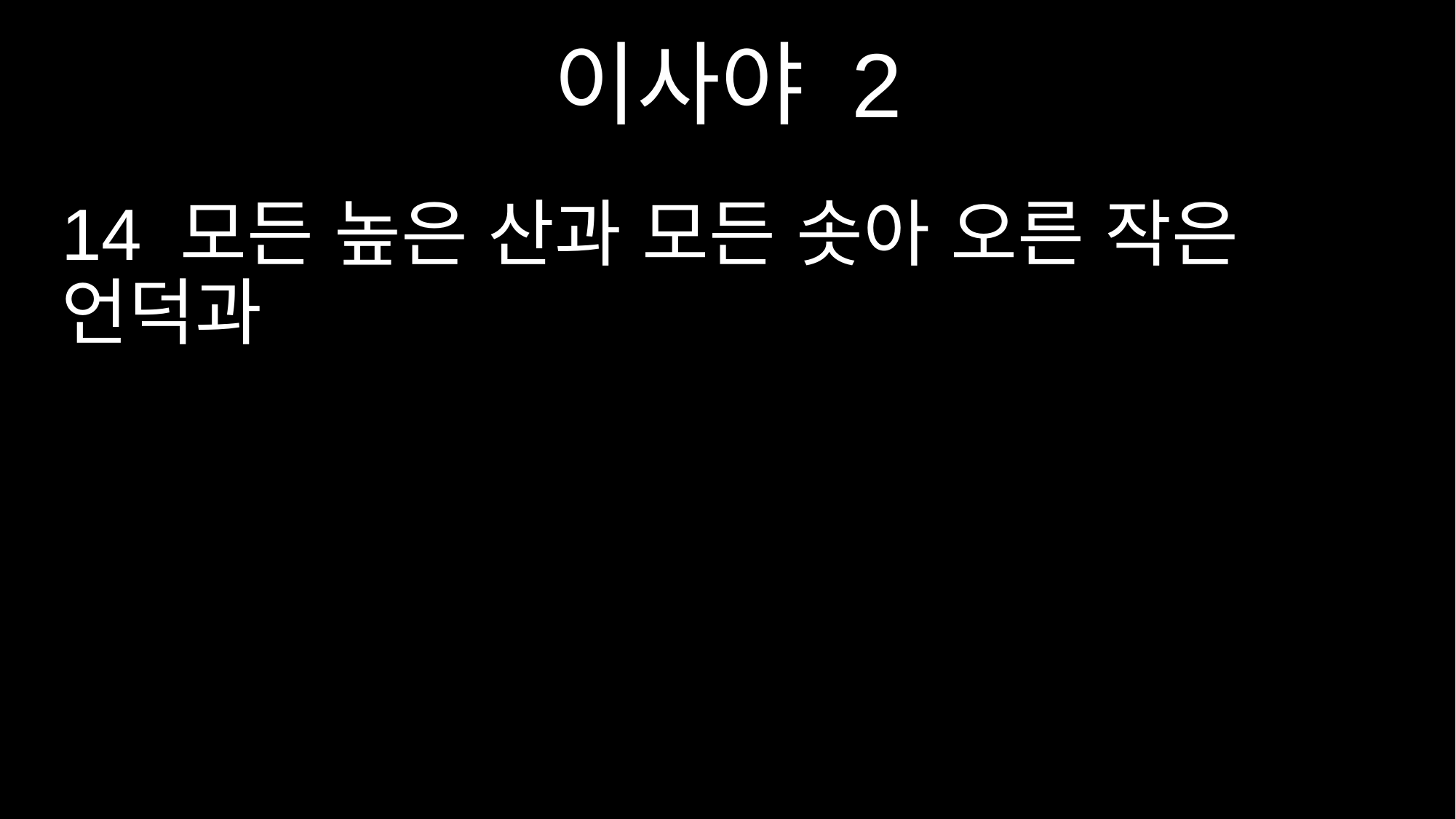

이사야 2
14 모든 높은 산과 모든 솟아 오른 작은 언덕과